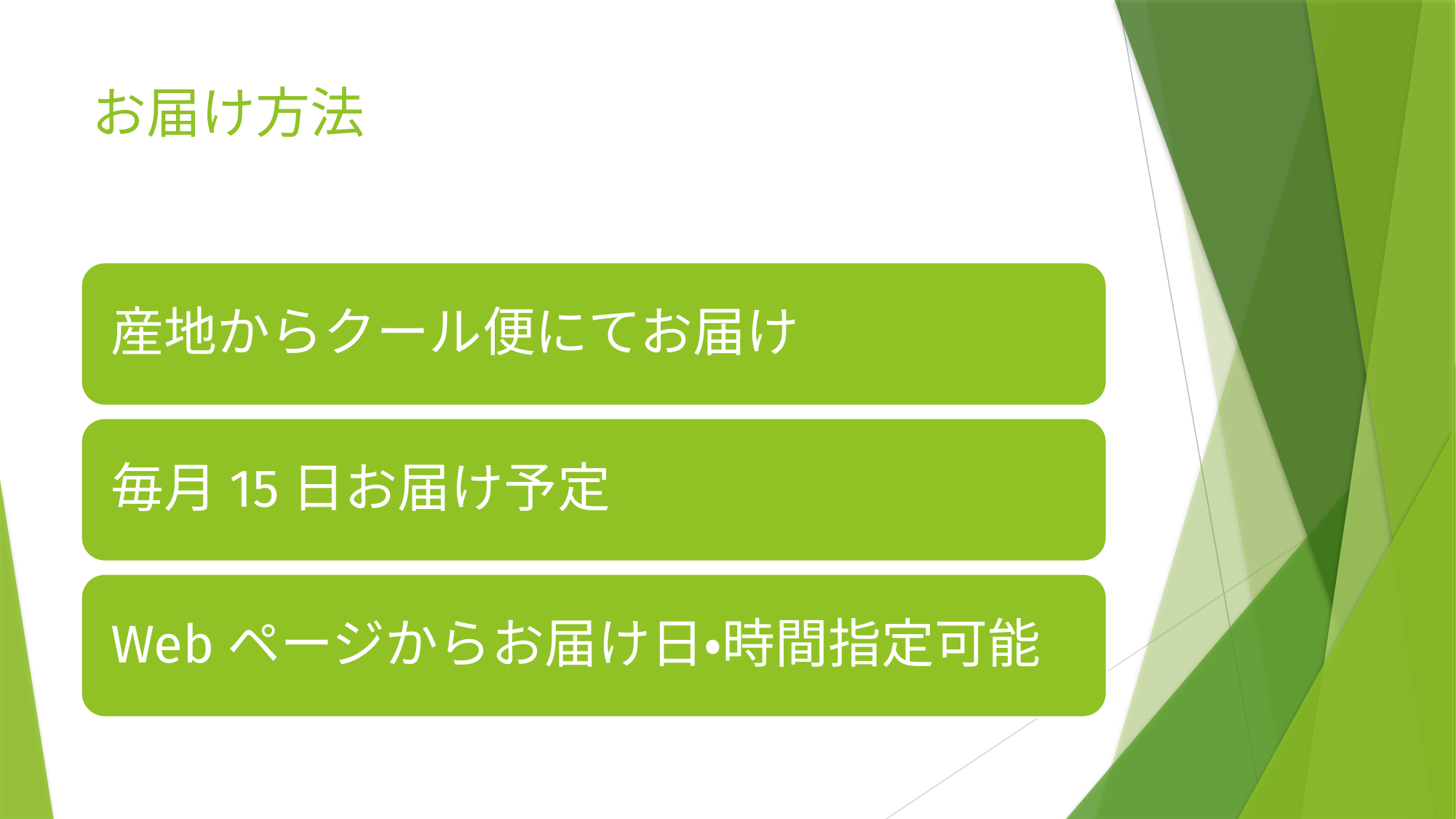

# お届け方法
産地からクール便にてお届け
毎月15日お届け予定
Webページからお届け日・時間指定可能